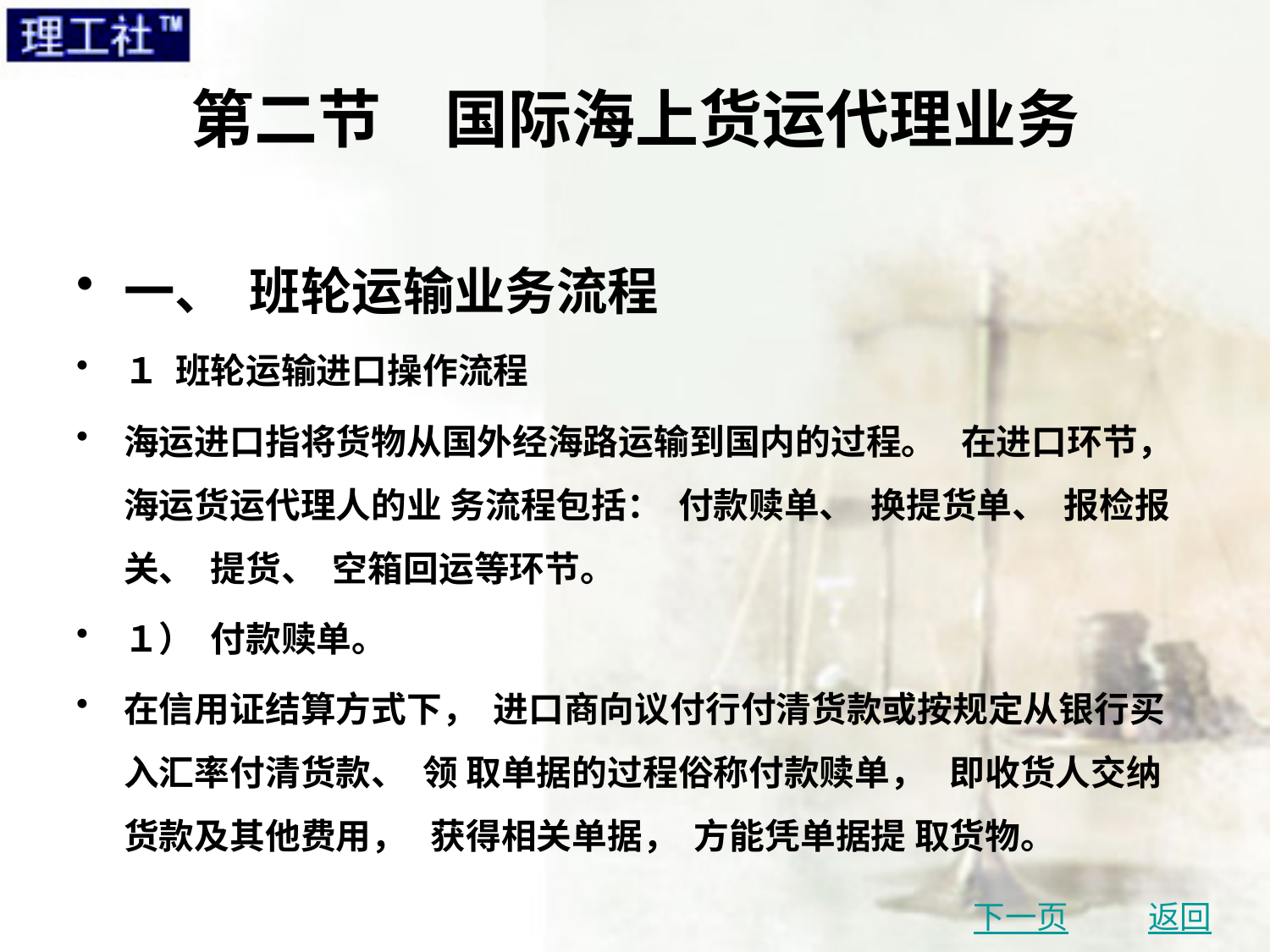

# 第二节　国际海上货运代理业务
一、  班轮运输业务流程
１  班轮运输进口操作流程
海运进口指将货物从国外经海路运输到国内的过程。   在进口环节，  海运货运代理人的业 务流程包括：  付款赎单、  换提货单、  报检报关、  提货、  空箱回运等环节。
１）  付款赎单。
在信用证结算方式下，  进口商向议付行付清货款或按规定从银行买入汇率付清货款、  领 取单据的过程俗称付款赎单，   即收货人交纳货款及其他费用，   获得相关单据，  方能凭单据提 取货物。

下一页
返回